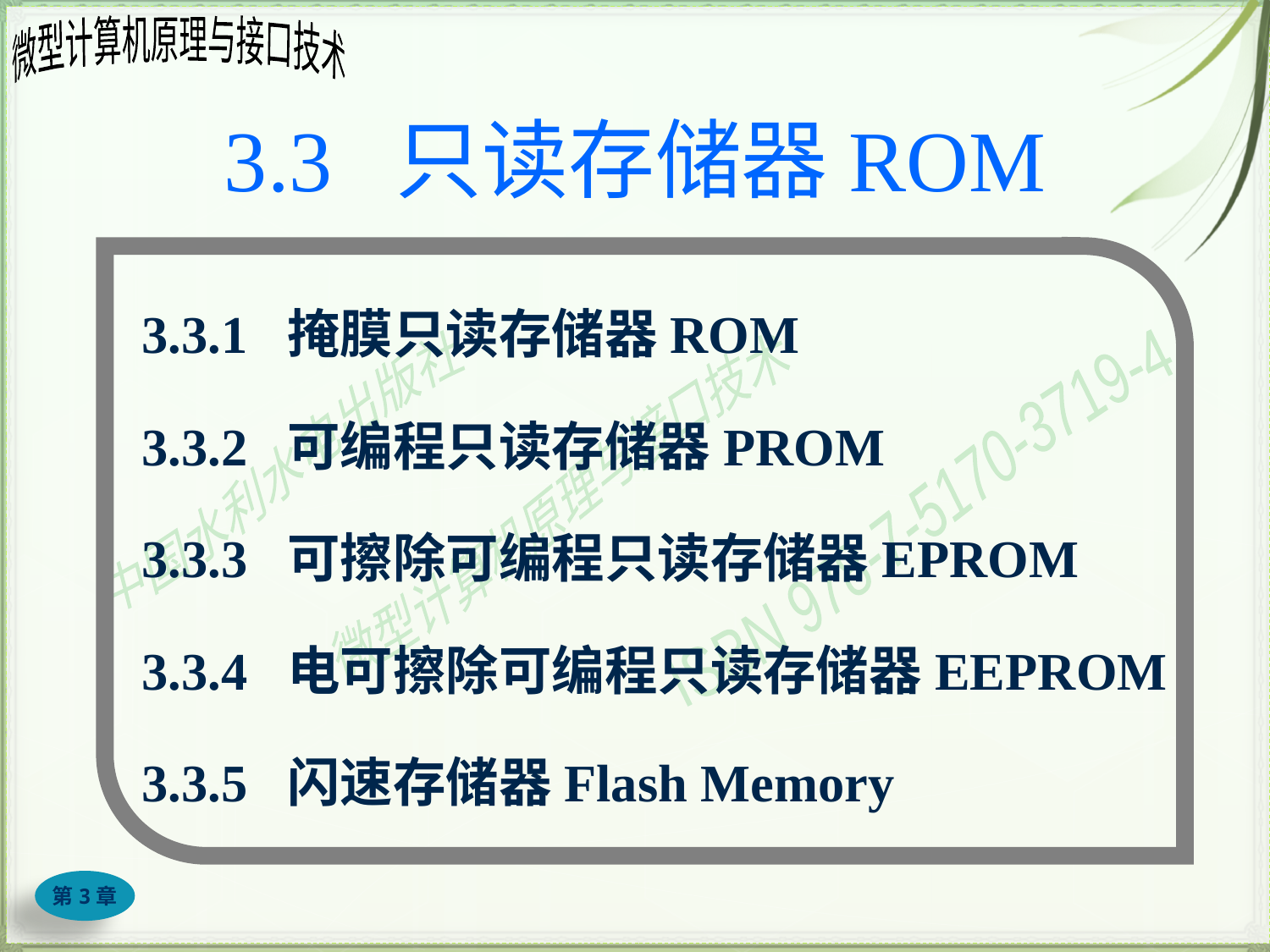

# 3.3  只读存储器ROM

3.3.1  掩膜只读存储器ROM
3.3.2  可编程只读存储器PROM
3.3.3  可擦除可编程只读存储器EPROM
3.3.4  电可擦除可编程只读存储器EEPROM
3.3.5  闪速存储器Flash Memory